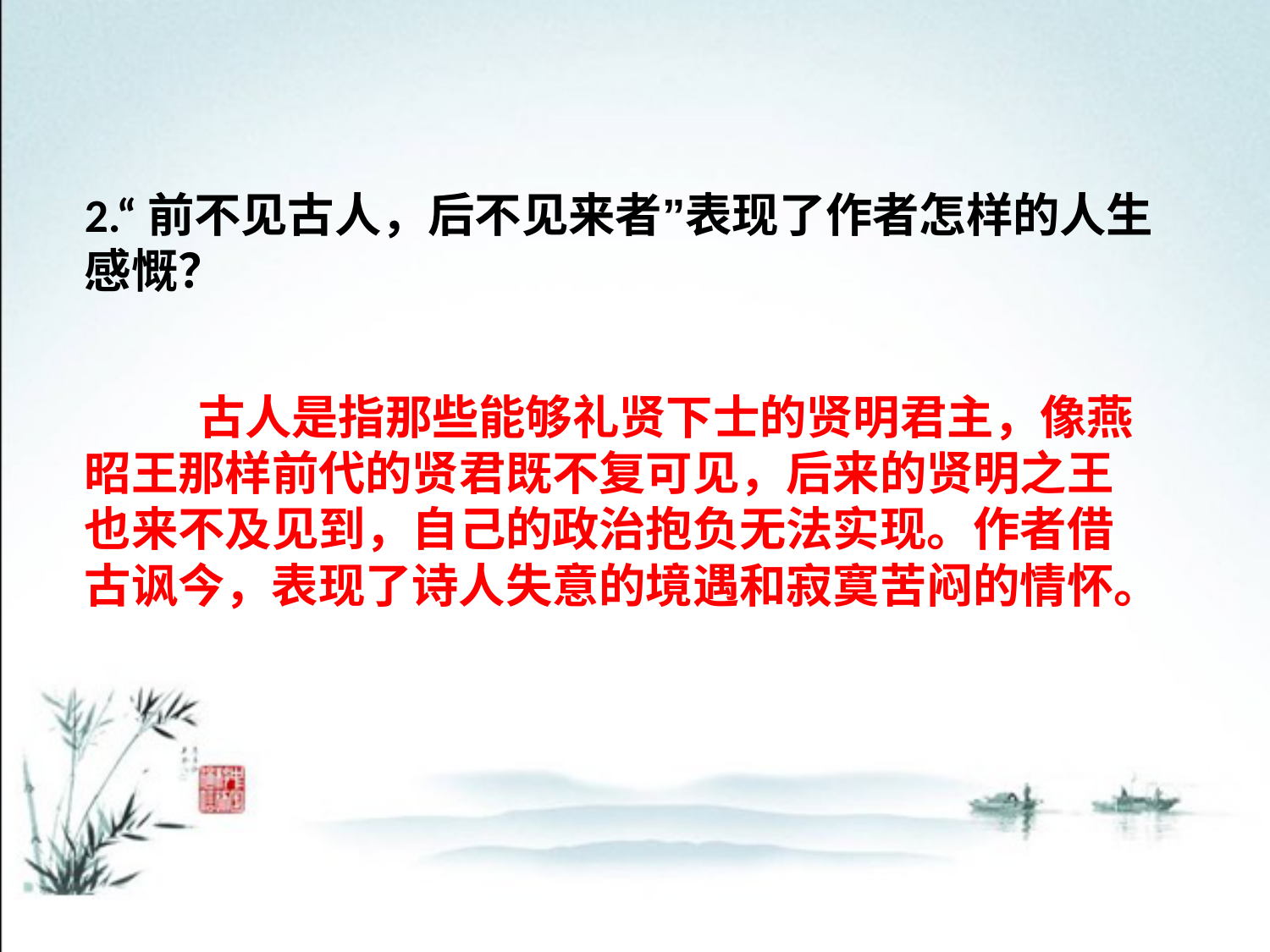

2.“前不见古人，后不见来者”表现了作者怎样的人生感慨？

        古人是指那些能够礼贤下士的贤明君主，像燕昭王那样前代的贤君既不复可见，后来的贤明之王也来不及见到，自己的政治抱负无法实现。作者借古讽今，表现了诗人失意的境遇和寂寞苦闷的情怀。